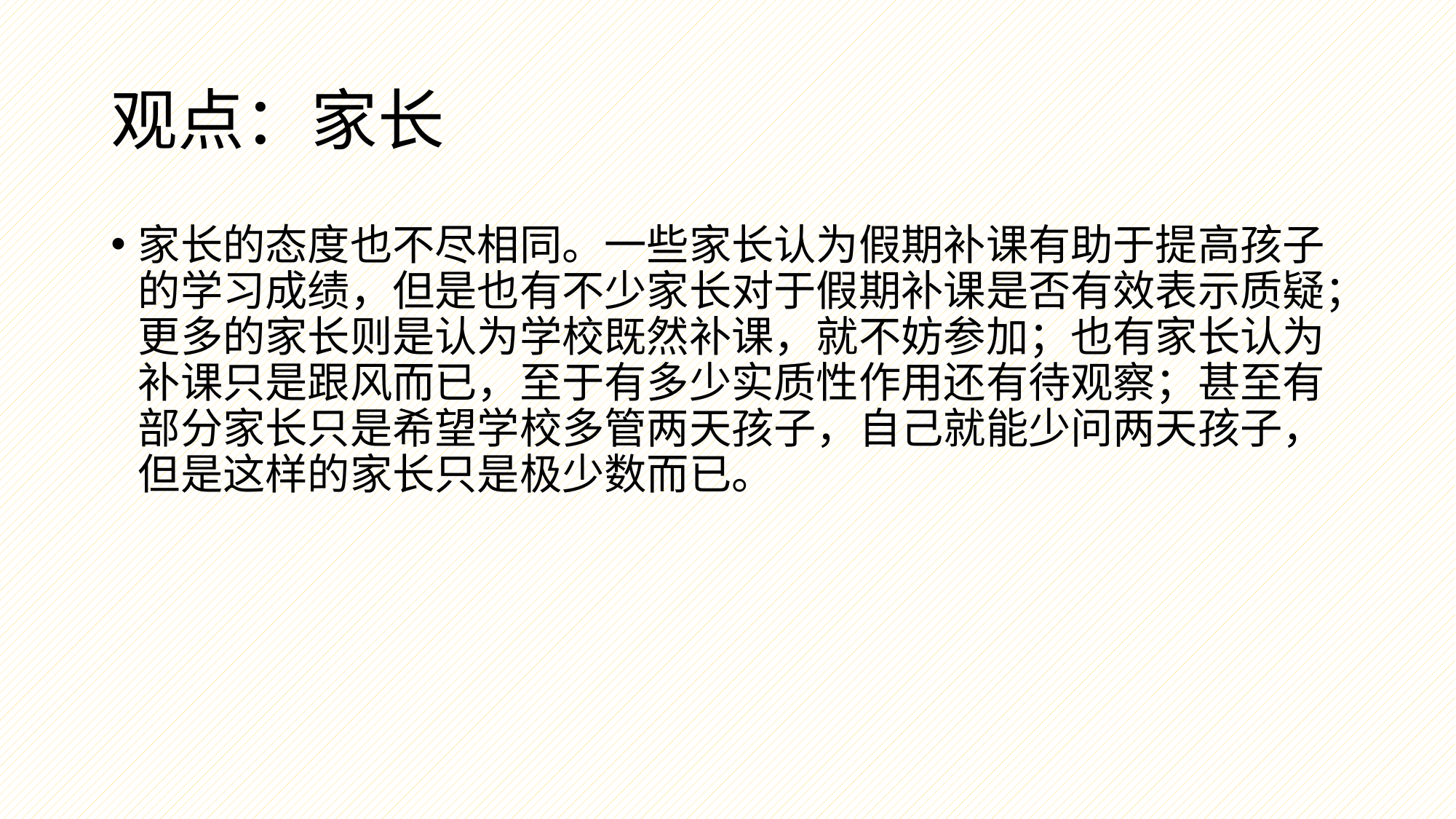

# 观点：家长
家长的态度也不尽相同。一些家长认为假期补课有助于提高孩子的学习成绩，但是也有不少家长对于假期补课是否有效表示质疑；更多的家长则是认为学校既然补课，就不妨参加；也有家长认为补课只是跟风而已，至于有多少实质性作用还有待观察；甚至有部分家长只是希望学校多管两天孩子，自己就能少问两天孩子，但是这样的家长只是极少数而已。